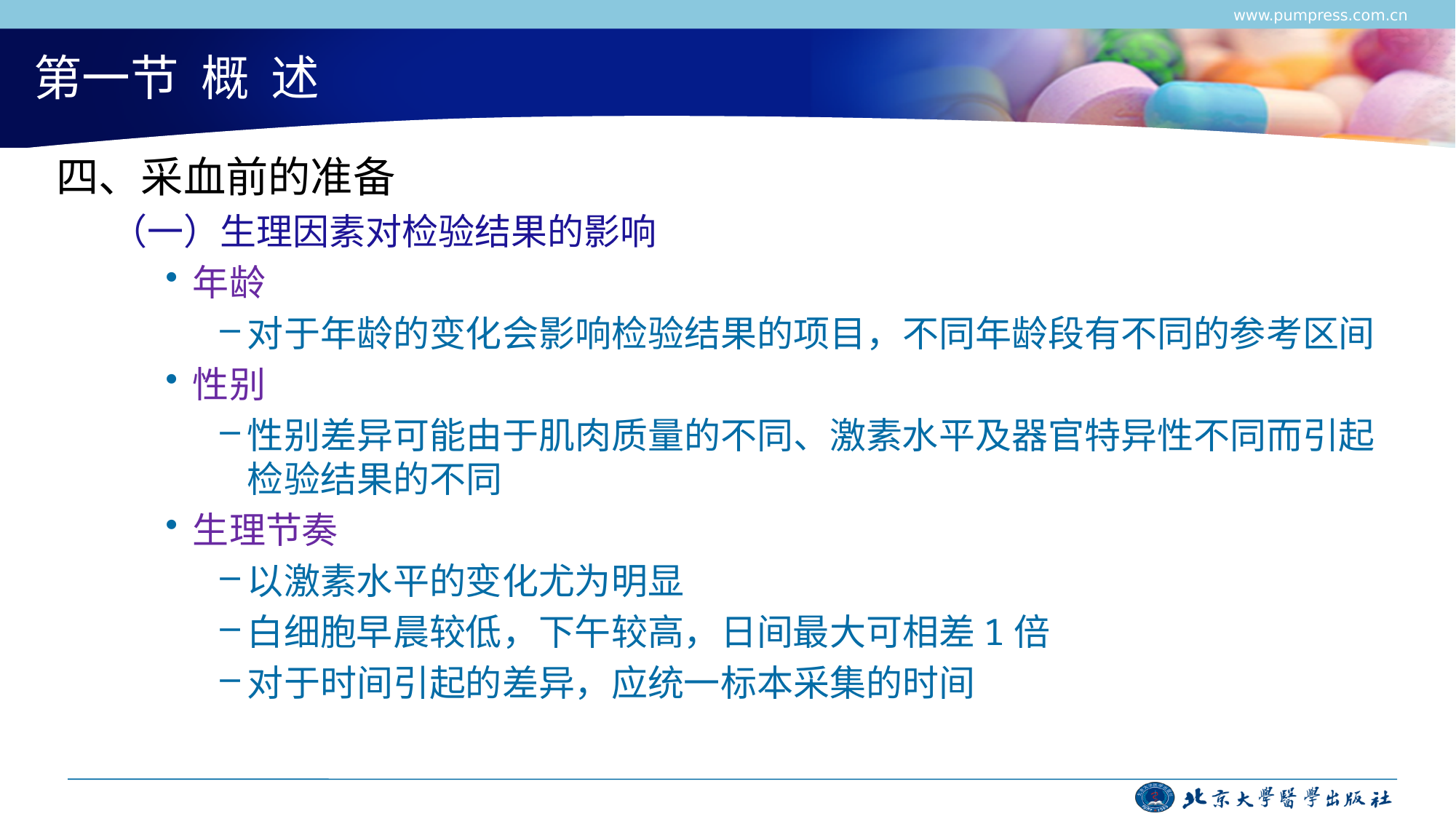

www.pumpress.com.cn
# 第一节  概  述
四、采血前的准备
（一）生理因素对检验结果的影响
年龄
对于年龄的变化会影响检验结果的项目，不同年龄段有不同的参考区间
性别
性别差异可能由于肌肉质量的不同、激素水平及器官特异性不同而引起检验结果的不同
生理节奏
以激素水平的变化尤为明显
白细胞早晨较低，下午较高，日间最大可相差1倍
对于时间引起的差异，应统一标本采集的时间